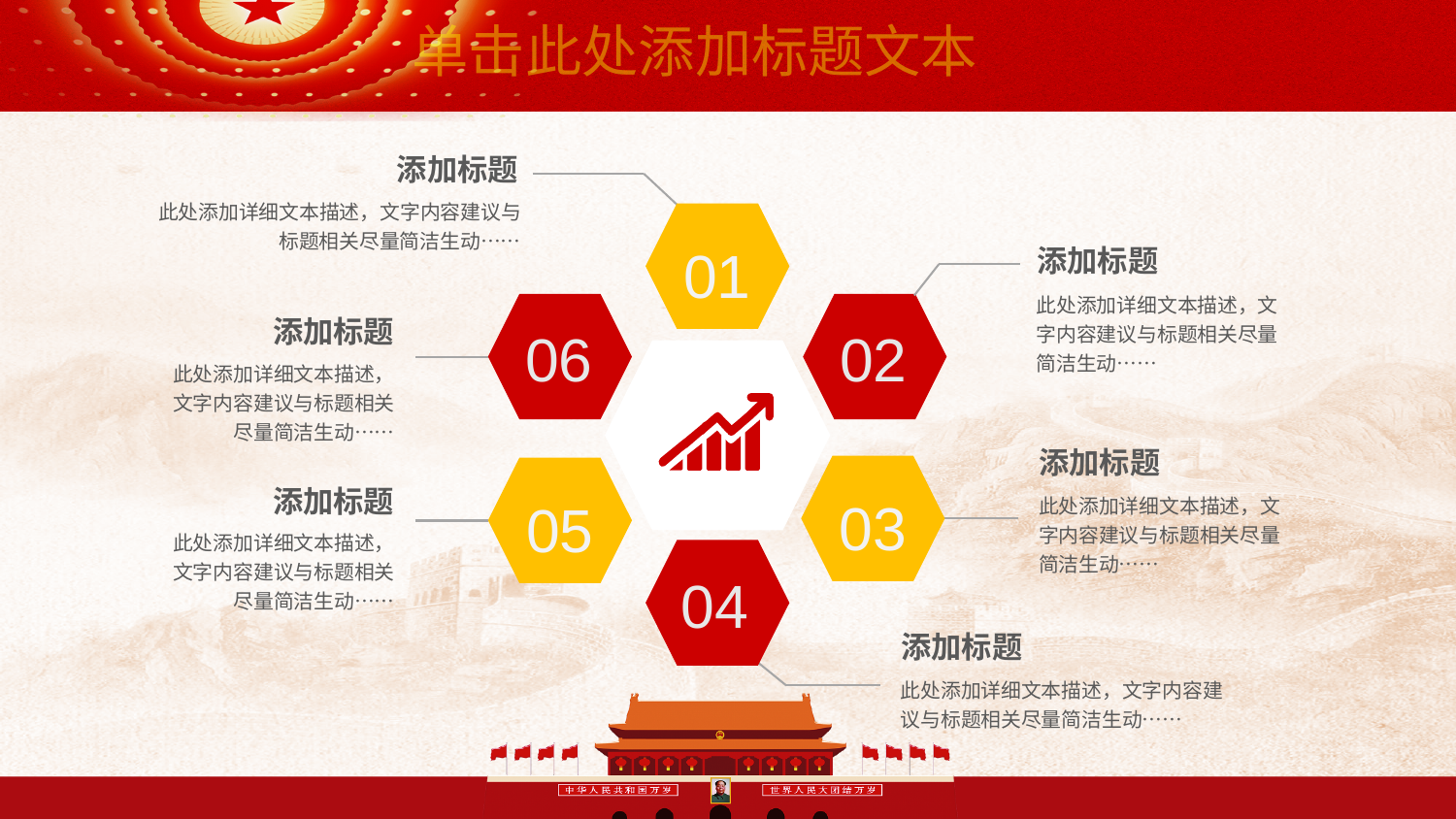

单击此处添加标题文本
添加标题
此处添加详细文本描述，文字内容建议与标题相关尽量简洁生动……

01
添加标题
此处添加详细文本描述，文字内容建议与标题相关尽量简洁生动……

06

02
添加标题

此处添加详细文本描述，文字内容建议与标题相关尽量简洁生动……

添加标题

03

05
添加标题
此处添加详细文本描述，文字内容建议与标题相关尽量简洁生动……
此处添加详细文本描述，文字内容建议与标题相关尽量简洁生动……

04
添加标题
此处添加详细文本描述，文字内容建议与标题相关尽量简洁生动……